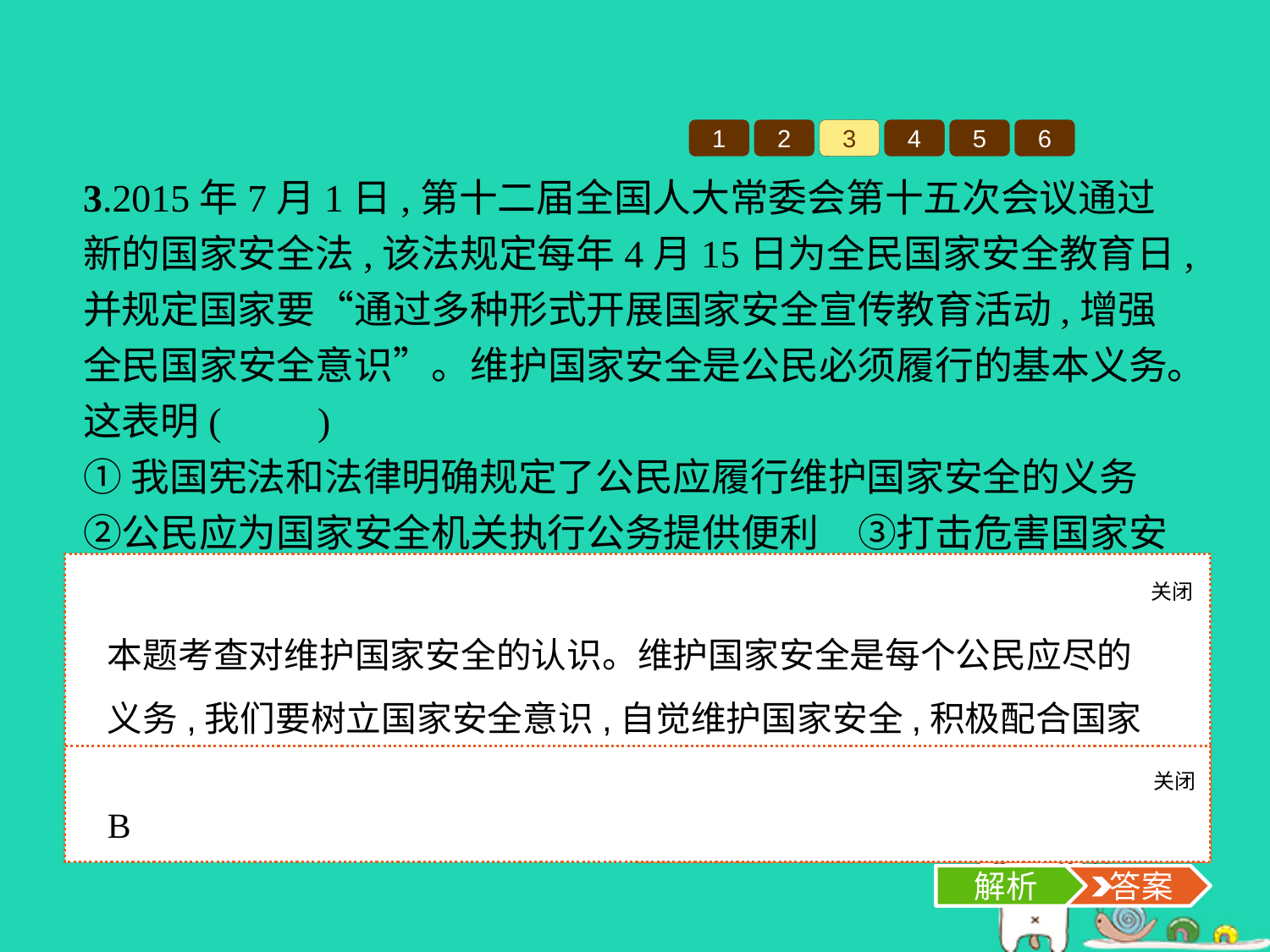

1
2
3
4
5
6
3.2015年7月1日,第十二届全国人大常委会第十五次会议通过新的国家安全法,该法规定每年4月15日为全民国家安全教育日,并规定国家要“通过多种形式开展国家安全宣传教育活动,增强全民国家安全意识”。维护国家安全是公民必须履行的基本义务。这表明(　　)
①我国宪法和法律明确规定了公民应履行维护国家安全的义务　②公民应为国家安全机关执行公务提供便利　③打击危害国家安全的行为是公民的主要职责　④自觉维护国家安全是公民有责任意识的体现
A.①②③	B.①②④
C.①③④	D.②③④

关闭
解析

本题考查对维护国家安全的认识。维护国家安全是每个公民应尽的义务,我们要树立国家安全意识,自觉维护国家安全,积极配合国家安全机关的工作,①②④符合题意,当选;③说法错误,应排除。故选B项。

关闭
解析
  答案

B
解析
  答案